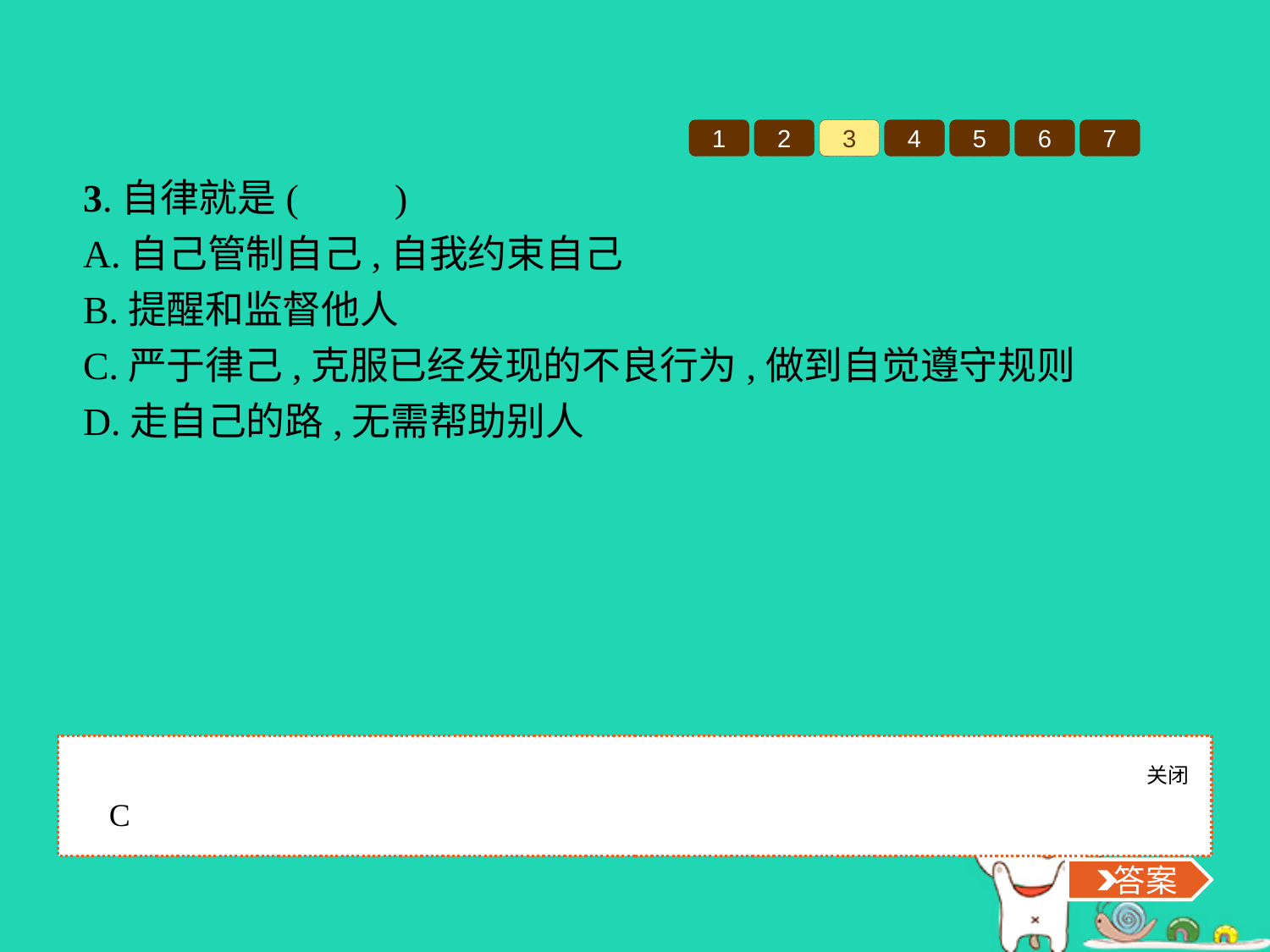

1
2
3
4
5
6
7
3.自律就是(　　)
A.自己管制自己,自我约束自己
B.提醒和监督他人
C.严于律己,克服已经发现的不良行为,做到自觉遵守规则
D.走自己的路,无需帮助别人

关闭
  答案

C
  答案